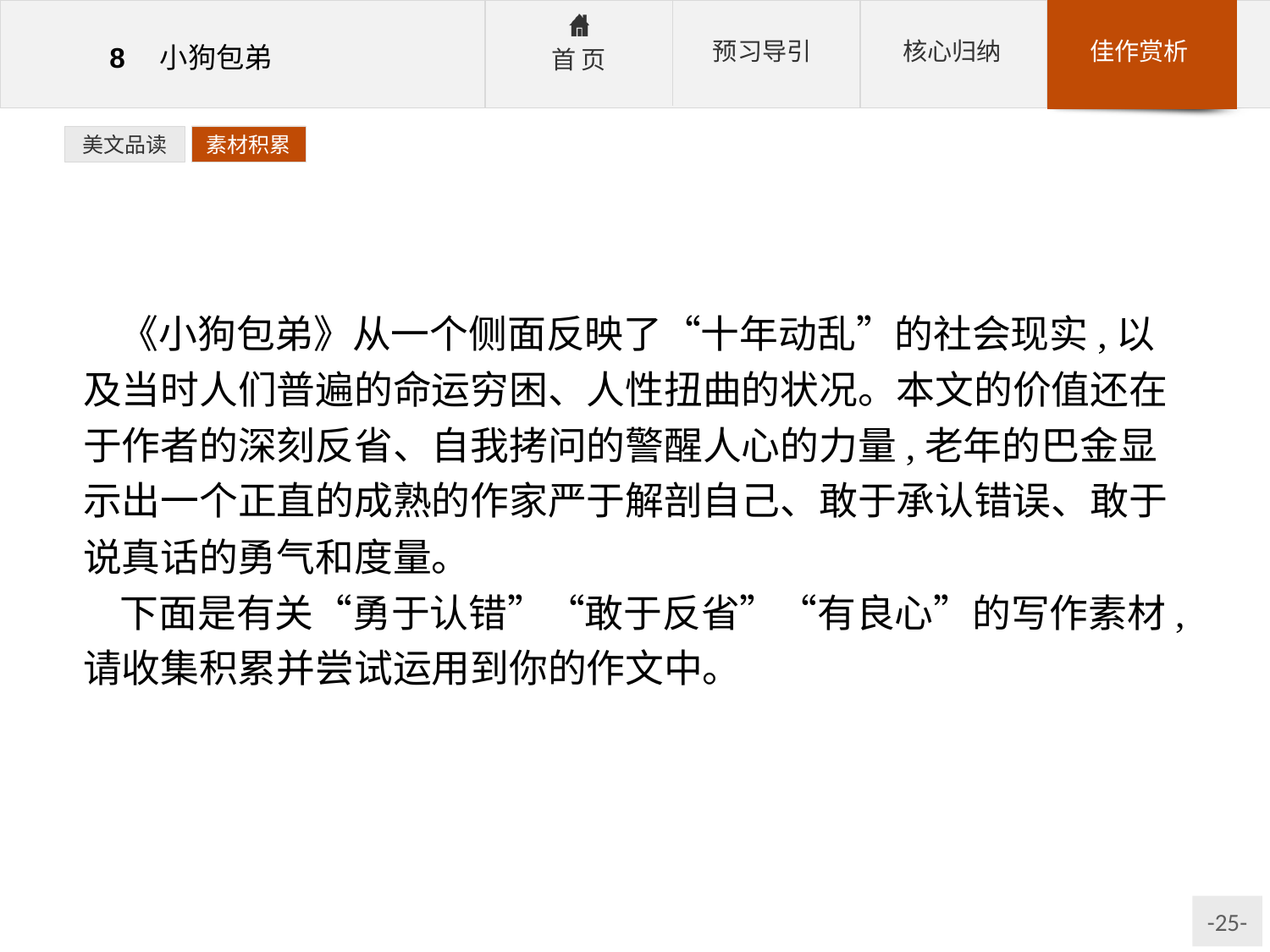

美文品读
素材积累
《小狗包弟》从一个侧面反映了“十年动乱”的社会现实,以及当时人们普遍的命运穷困、人性扭曲的状况。本文的价值还在于作者的深刻反省、自我拷问的警醒人心的力量,老年的巴金显示出一个正直的成熟的作家严于解剖自己、敢于承认错误、敢于说真话的勇气和度量。
下面是有关“勇于认错”“敢于反省”“有良心”的写作素材,请收集积累并尝试运用到你的作文中。